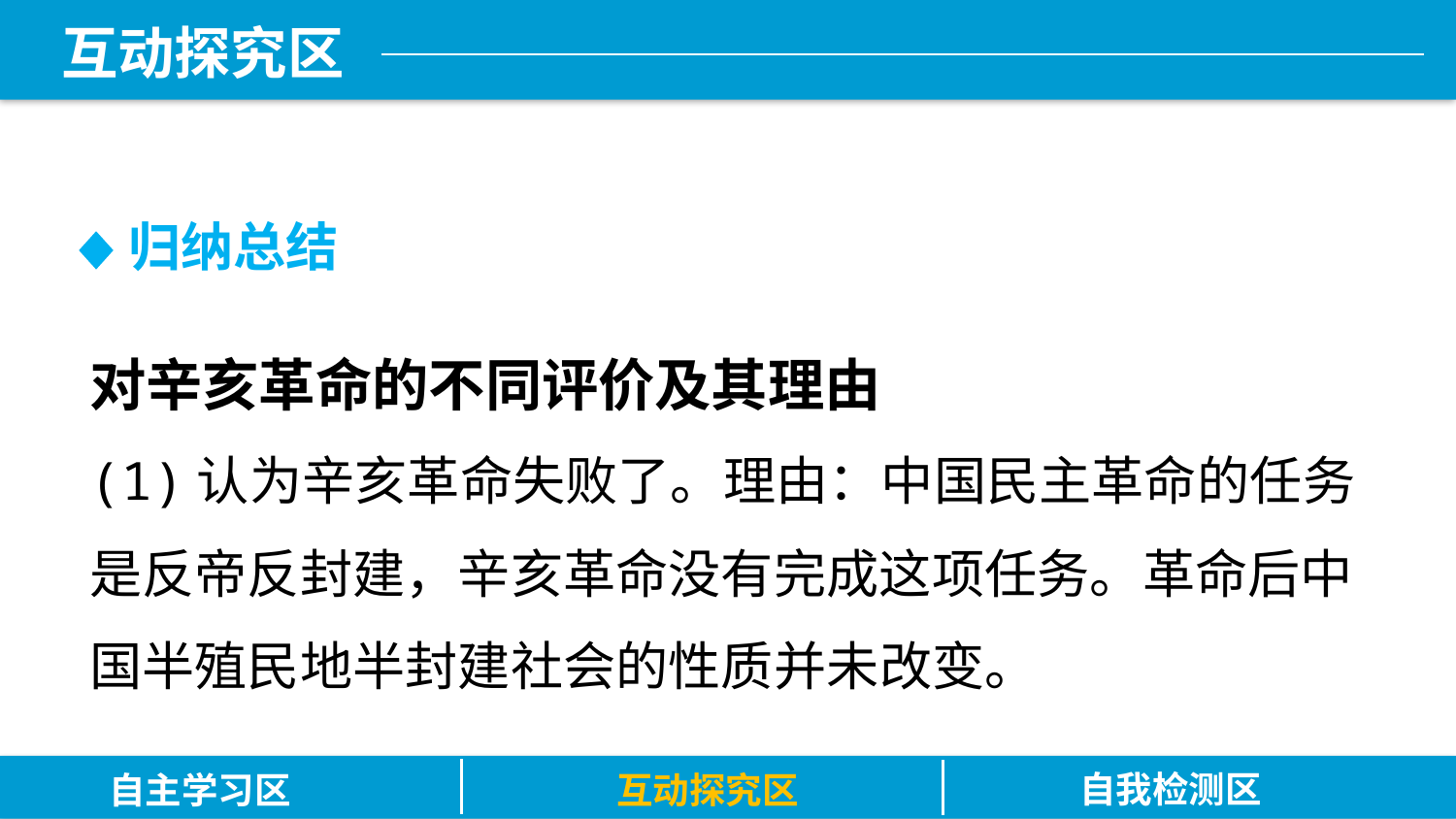

归纳总结

对辛亥革命的不同评价及其理由
(1)认为辛亥革命失败了。理由：中国民主革命的任务是反帝反封建，辛亥革命没有完成这项任务。革命后中国半殖民地半封建社会的性质并未改变。
自我检测区
自主学习区
互动探究区